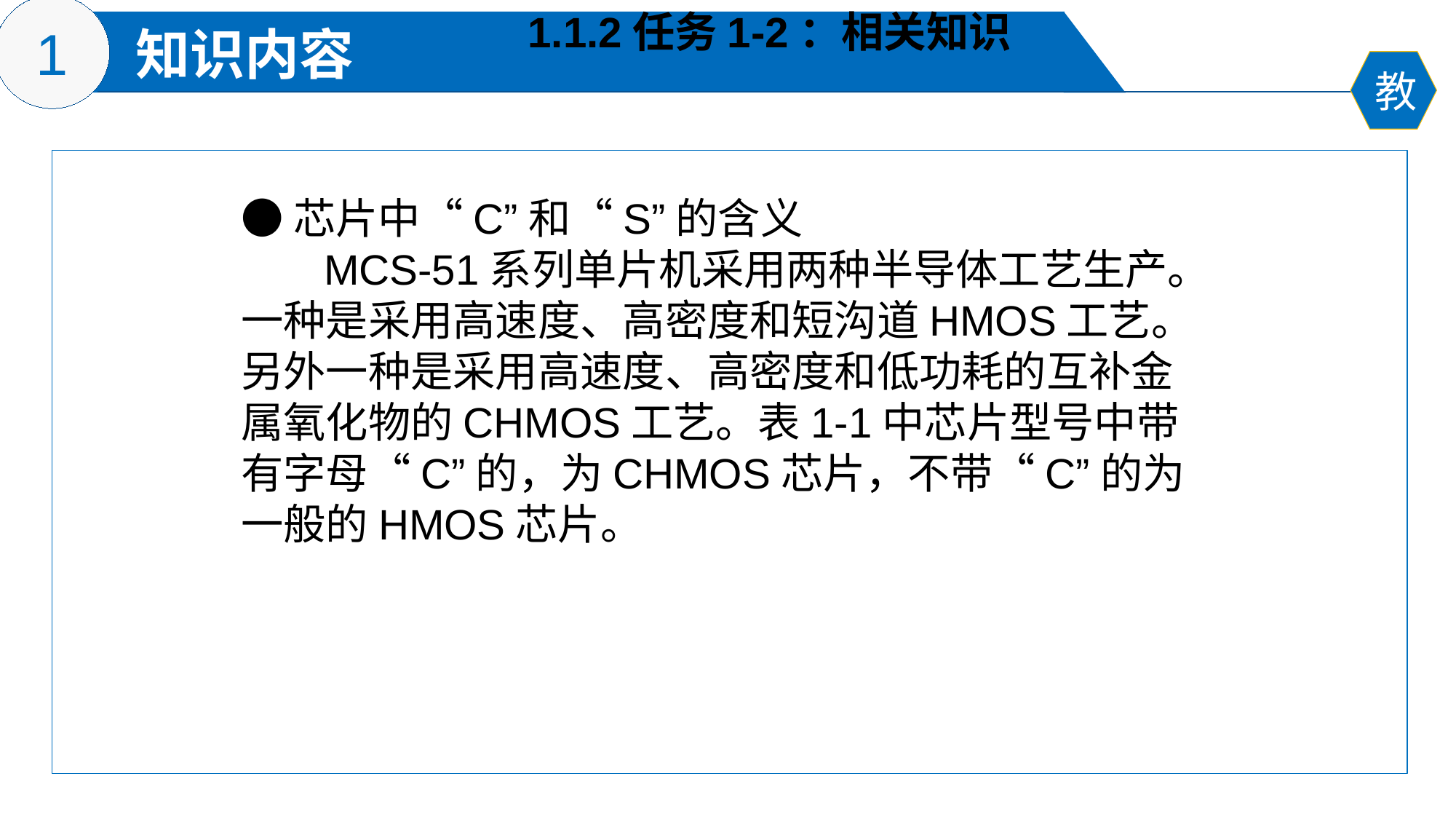

1.1.2任务1-2：相关知识
●芯片中“C”和“S”的含义
       MCS-51系列单片机采用两种半导体工艺生产。一种是采用高速度、高密度和短沟道HMOS工艺。另外一种是采用高速度、高密度和低功耗的互补金属氧化物的CHMOS工艺。表1-1中芯片型号中带有字母“C”的，为CHMOS芯片，不带“C”的为一般的HMOS芯片。